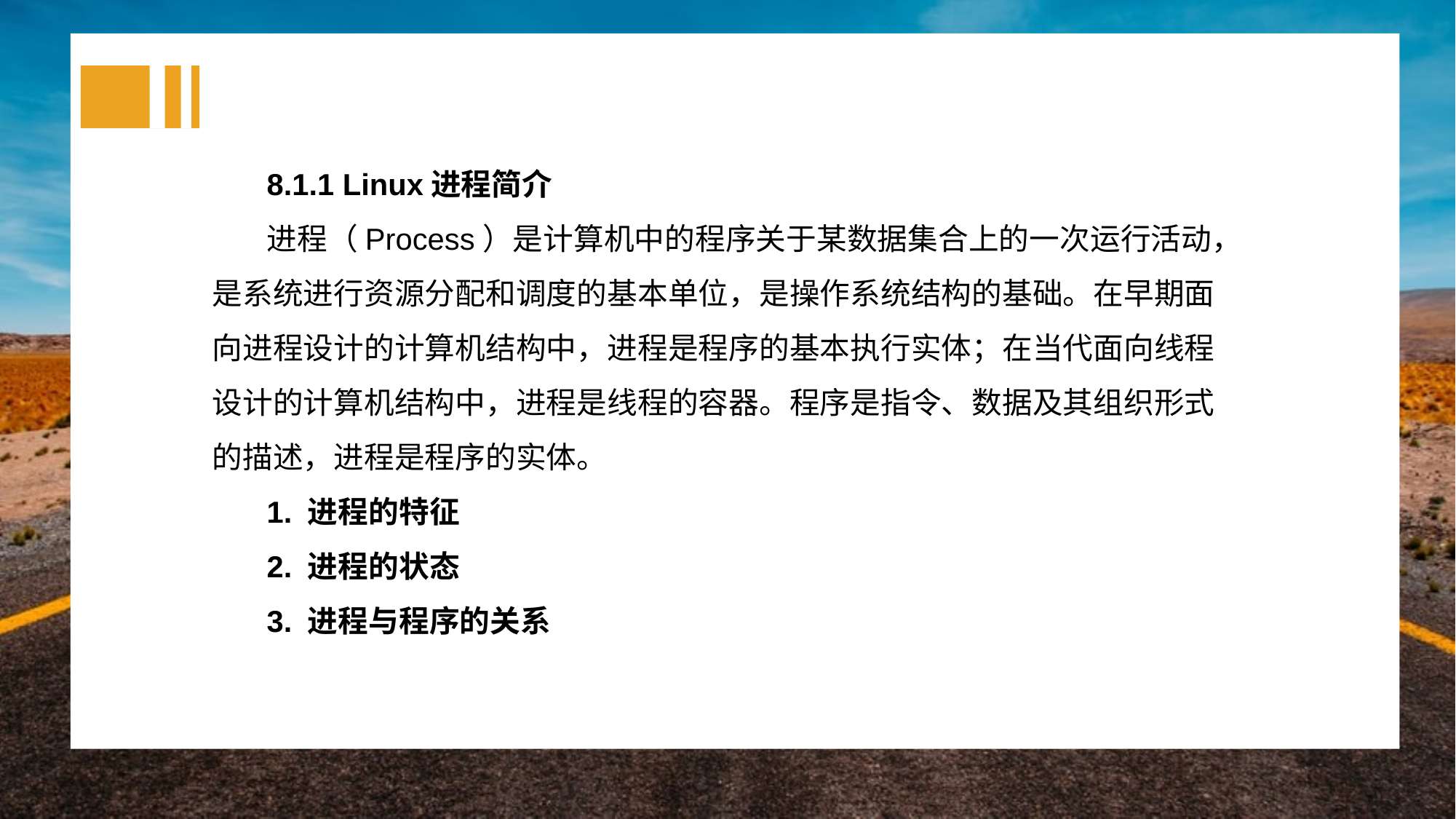

8.1.1 Linux进程简介
进程（Process）是计算机中的程序关于某数据集合上的一次运行活动，是系统进行资源分配和调度的基本单位，是操作系统结构的基础。在早期面向进程设计的计算机结构中，进程是程序的基本执行实体；在当代面向线程设计的计算机结构中，进程是线程的容器。程序是指令、数据及其组织形式的描述，进程是程序的实体。
1. 进程的特征
2. 进程的状态
3. 进程与程序的关系